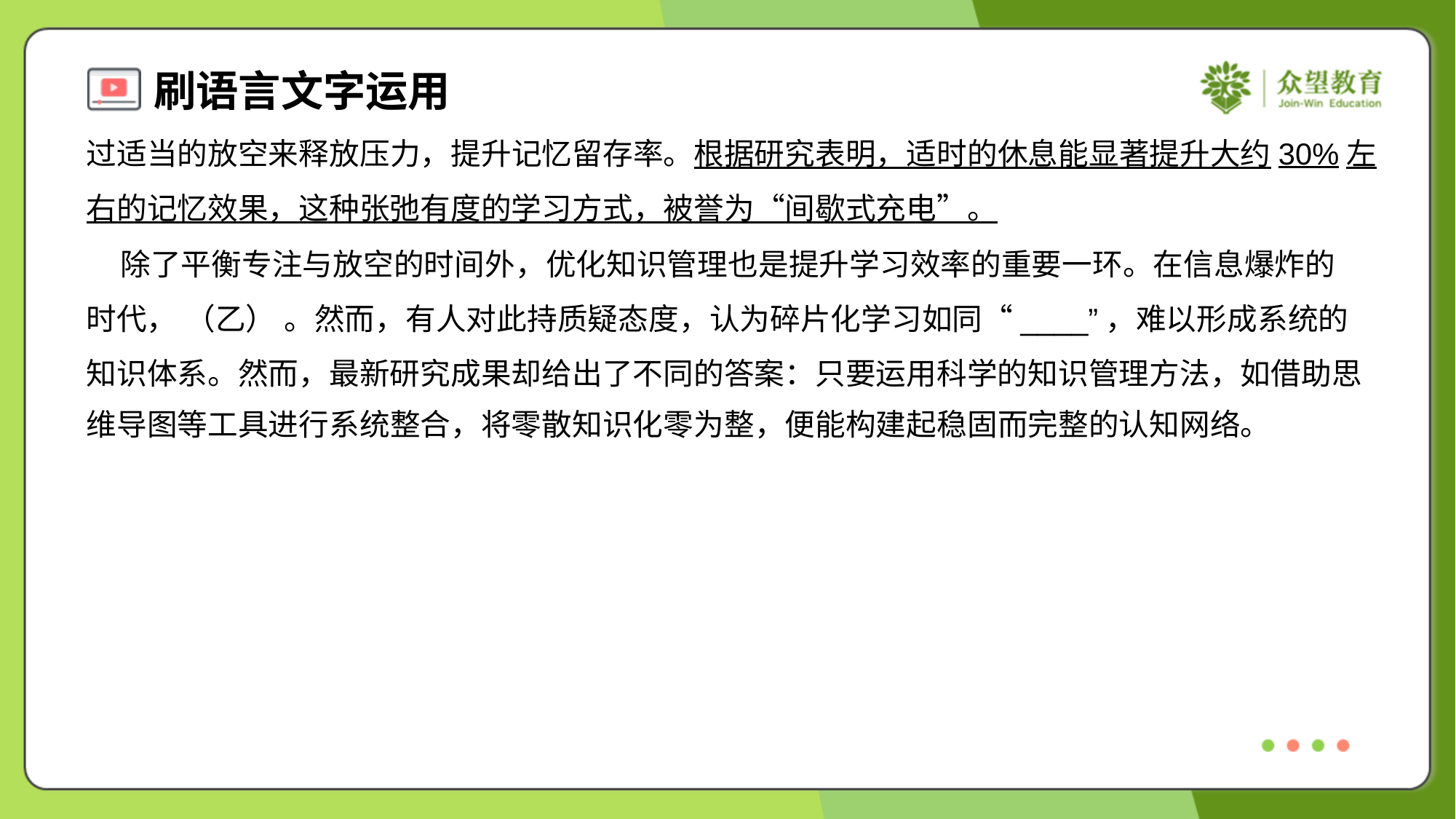

过适当的放空来释放压力，提升记忆留存率。根据研究表明，适时的休息能显著提升大约30%左
右的记忆效果，这种张弛有度的学习方式，被誉为“间歇式充电”。
    除了平衡专注与放空的时间外，优化知识管理也是提升学习效率的重要一环。在信息爆炸的
时代， （乙） 。然而，有人对此持质疑态度，认为碎片化学习如同“____”，难以形成系统的
知识体系。然而，最新研究成果却给出了不同的答案：只要运用科学的知识管理方法，如借助思
维导图等工具进行系统整合，将零散知识化零为整，便能构建起稳固而完整的认知网络。